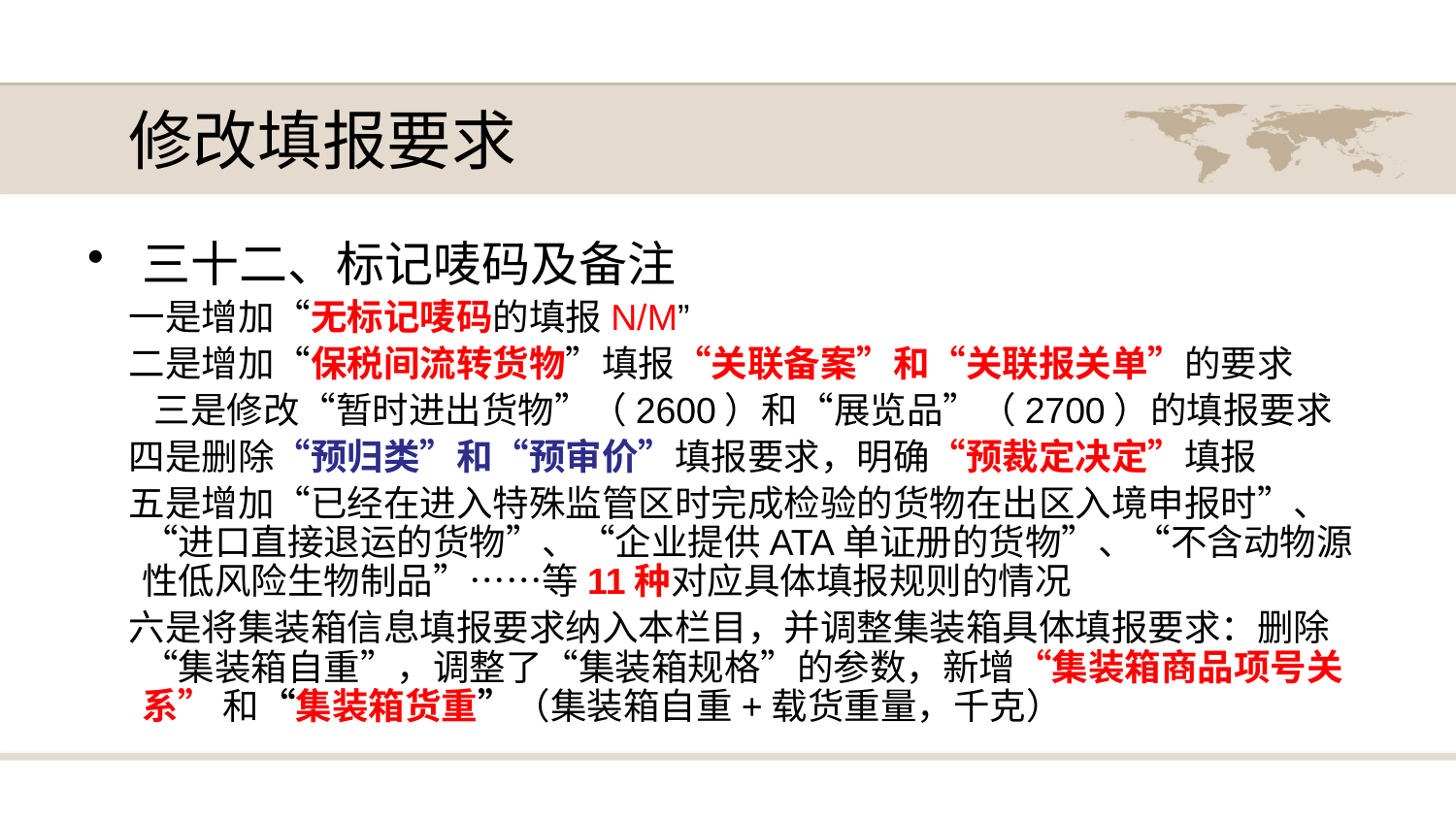

# 修改填报要求
三十二、标记唛码及备注
    一是增加“无标记唛码的填报N/M”
    二是增加“保税间流转货物”填报“关联备案”和“关联报关单”的要求
       三是修改“暂时进出货物”（2600）和“展览品”（2700）的填报要求
    四是删除“预归类”和“预审价”填报要求，明确“预裁定决定”填报
    五是增加“已经在进入特殊监管区时完成检验的货物在出区入境申报时”、“进口直接退运的货物”、“企业提供ATA单证册的货物”、“不含动物源性低风险生物制品”……等11种对应具体填报规则的情况
    六是将集装箱信息填报要求纳入本栏目，并调整集装箱具体填报要求：删除“集装箱自重”，调整了“集装箱规格”的参数，新增“集装箱商品项号关系” 和“集装箱货重”（集装箱自重+载货重量，千克）